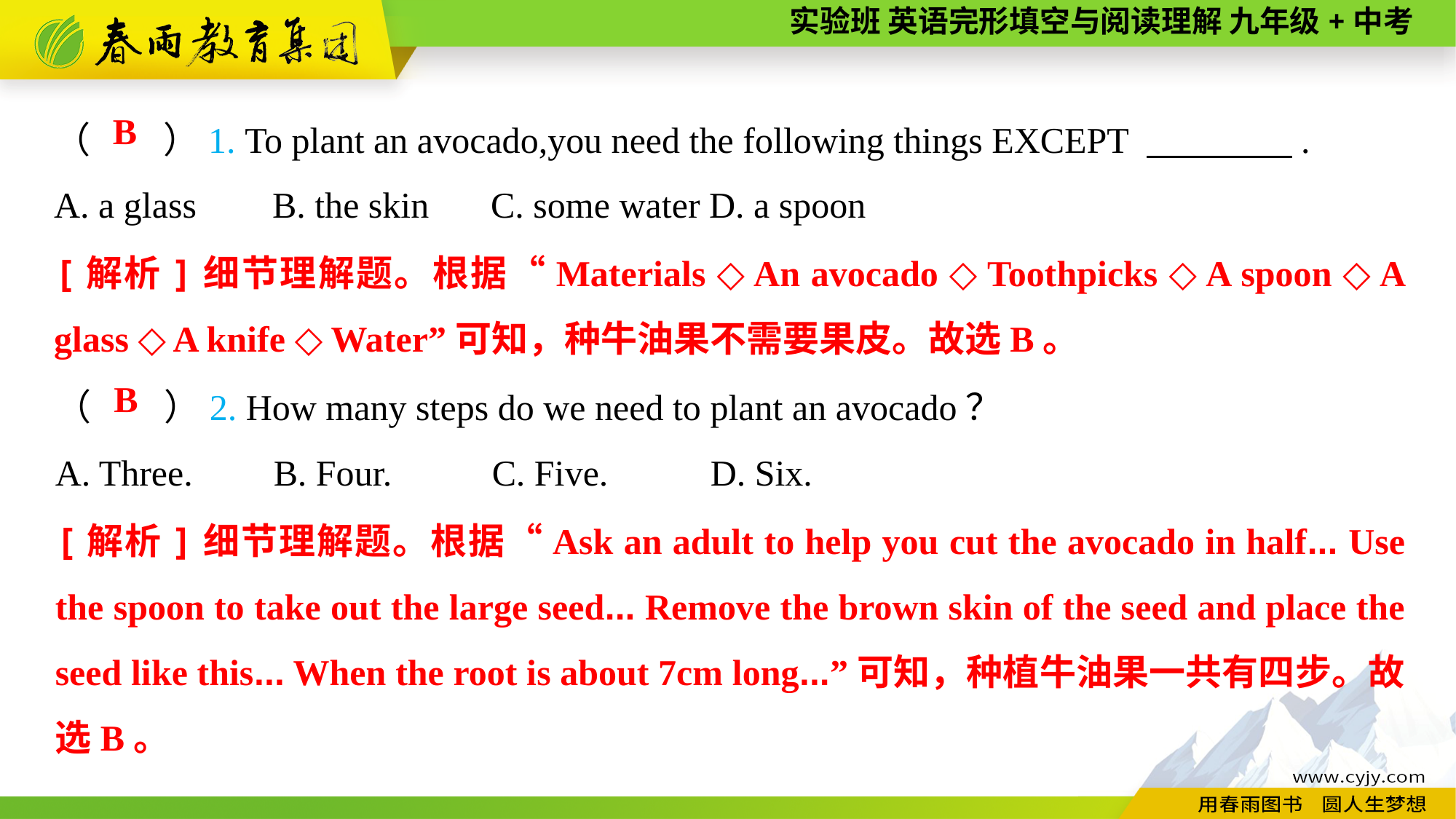

（　　）1. To plant an avocado,you need the following things EXCEPT 　　　　.
A. a glass	B. the skin	C. some water	D. a spoon
B
[解析]细节理解题。根据“Materials ◇ An avocado ◇ Toothpicks ◇ A spoon ◇ A glass ◇ A knife ◇ Water”可知，种牛油果不需要果皮。故选B。
（　　）2. How many steps do we need to plant an avocado？
A. Three.	B. Four.	C. Five.	D. Six.
B
[解析]细节理解题。根据“Ask an adult to help you cut the avocado in half... Use the spoon to take out the large seed... Remove the brown skin of the seed and place the seed like this... When the root is about 7cm long...”可知，种植牛油果一共有四步。故选B。